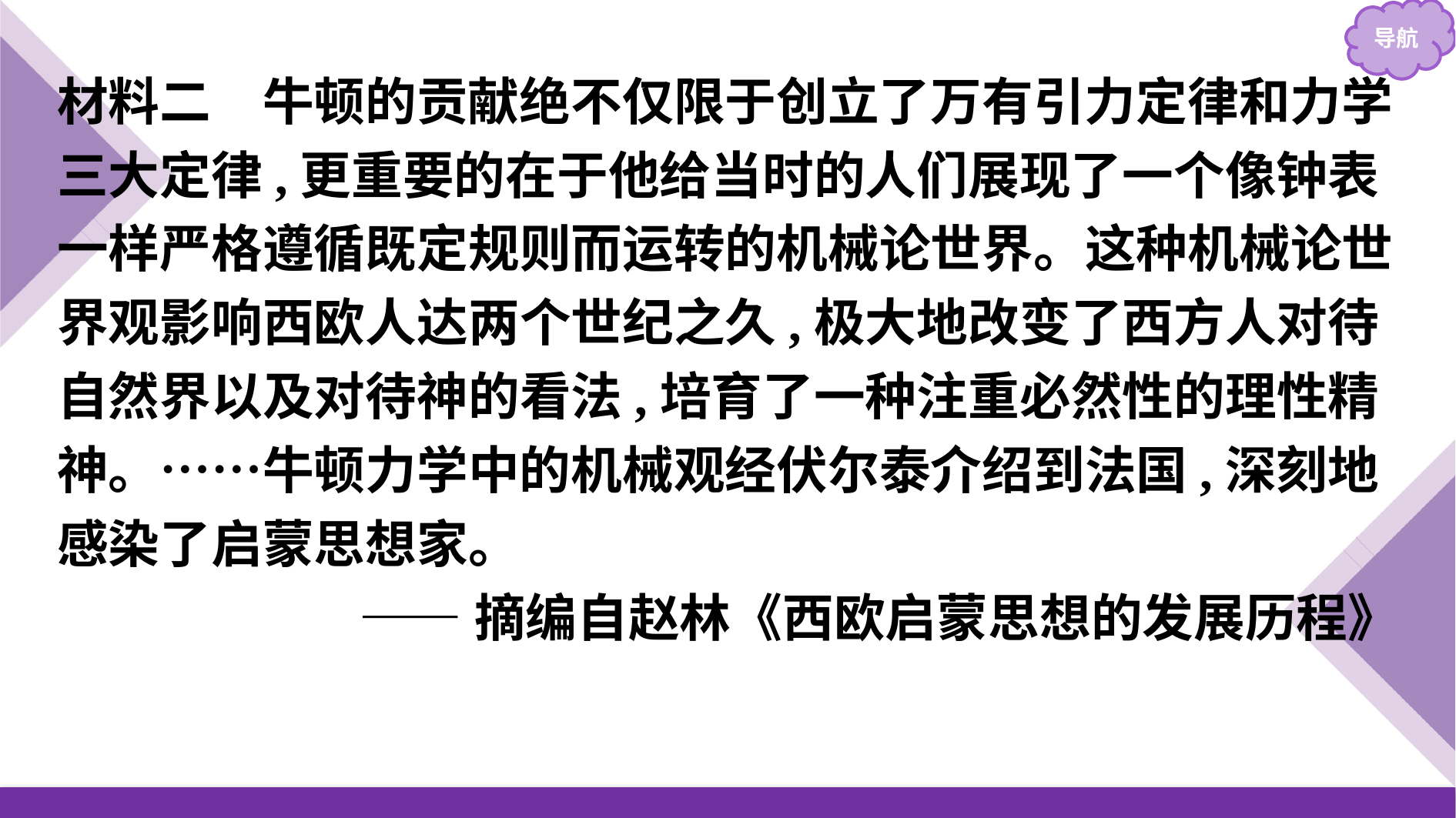

材料二　牛顿的贡献绝不仅限于创立了万有引力定律和力学三大定律,更重要的在于他给当时的人们展现了一个像钟表一样严格遵循既定规则而运转的机械论世界。这种机械论世界观影响西欧人达两个世纪之久,极大地改变了西方人对待自然界以及对待神的看法,培育了一种注重必然性的理性精神。……牛顿力学中的机械观经伏尔泰介绍到法国,深刻地感染了启蒙思想家。
——摘编自赵林《西欧启蒙思想的发展历程》